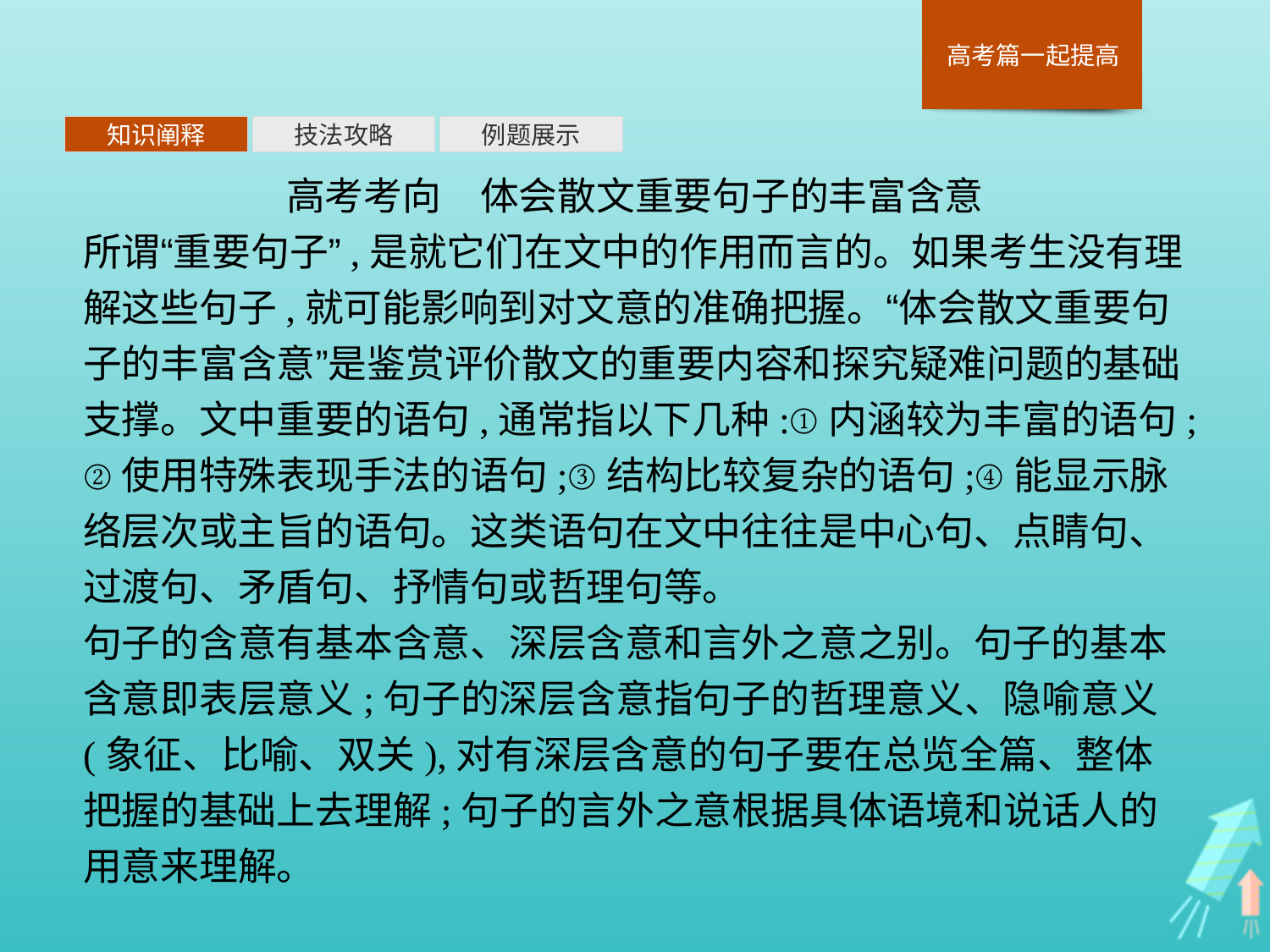

知识阐释
技法攻略
例题展示
高考考向　体会散文重要句子的丰富含意
所谓“重要句子”,是就它们在文中的作用而言的。如果考生没有理解这些句子,就可能影响到对文意的准确把握。“体会散文重要句子的丰富含意”是鉴赏评价散文的重要内容和探究疑难问题的基础支撑。文中重要的语句,通常指以下几种:①内涵较为丰富的语句;②使用特殊表现手法的语句;③结构比较复杂的语句;④能显示脉络层次或主旨的语句。这类语句在文中往往是中心句、点睛句、过渡句、矛盾句、抒情句或哲理句等。
句子的含意有基本含意、深层含意和言外之意之别。句子的基本含意即表层意义;句子的深层含意指句子的哲理意义、隐喻意义(象征、比喻、双关),对有深层含意的句子要在总览全篇、整体把握的基础上去理解;句子的言外之意根据具体语境和说话人的用意来理解。